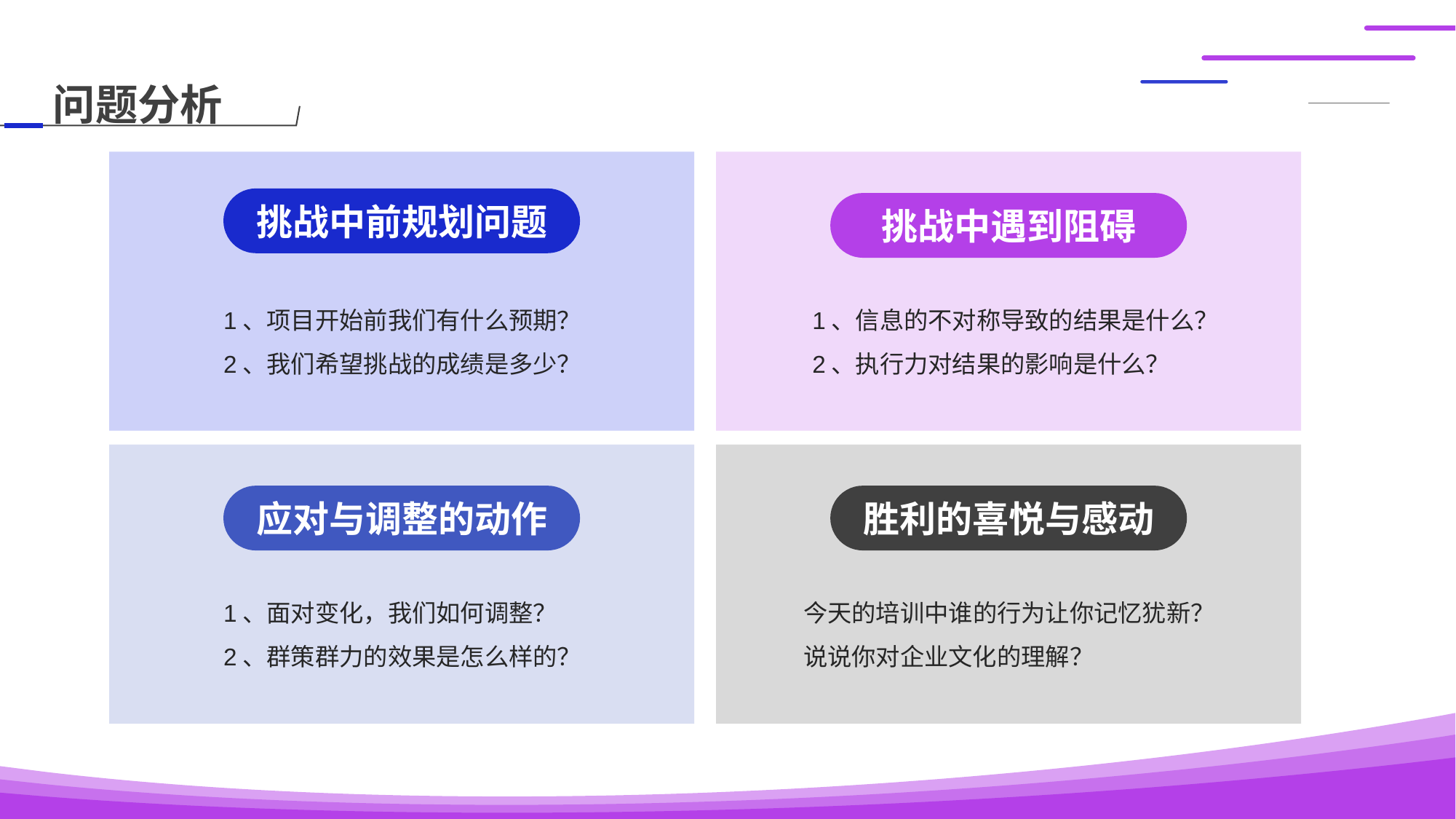

问题分析

挑战中前规划问题
挑战中遇到阻碍
1、项目开始前我们有什么预期？
2、我们希望挑战的成绩是多少？
1、信息的不对称导致的结果是什么？
2、执行力对结果的影响是什么？

应对与调整的动作
胜利的喜悦与感动
1、面对变化，我们如何调整？
2、群策群力的效果是怎么样的？
今天的培训中谁的行为让你记忆犹新？
说说你对企业文化的理解？